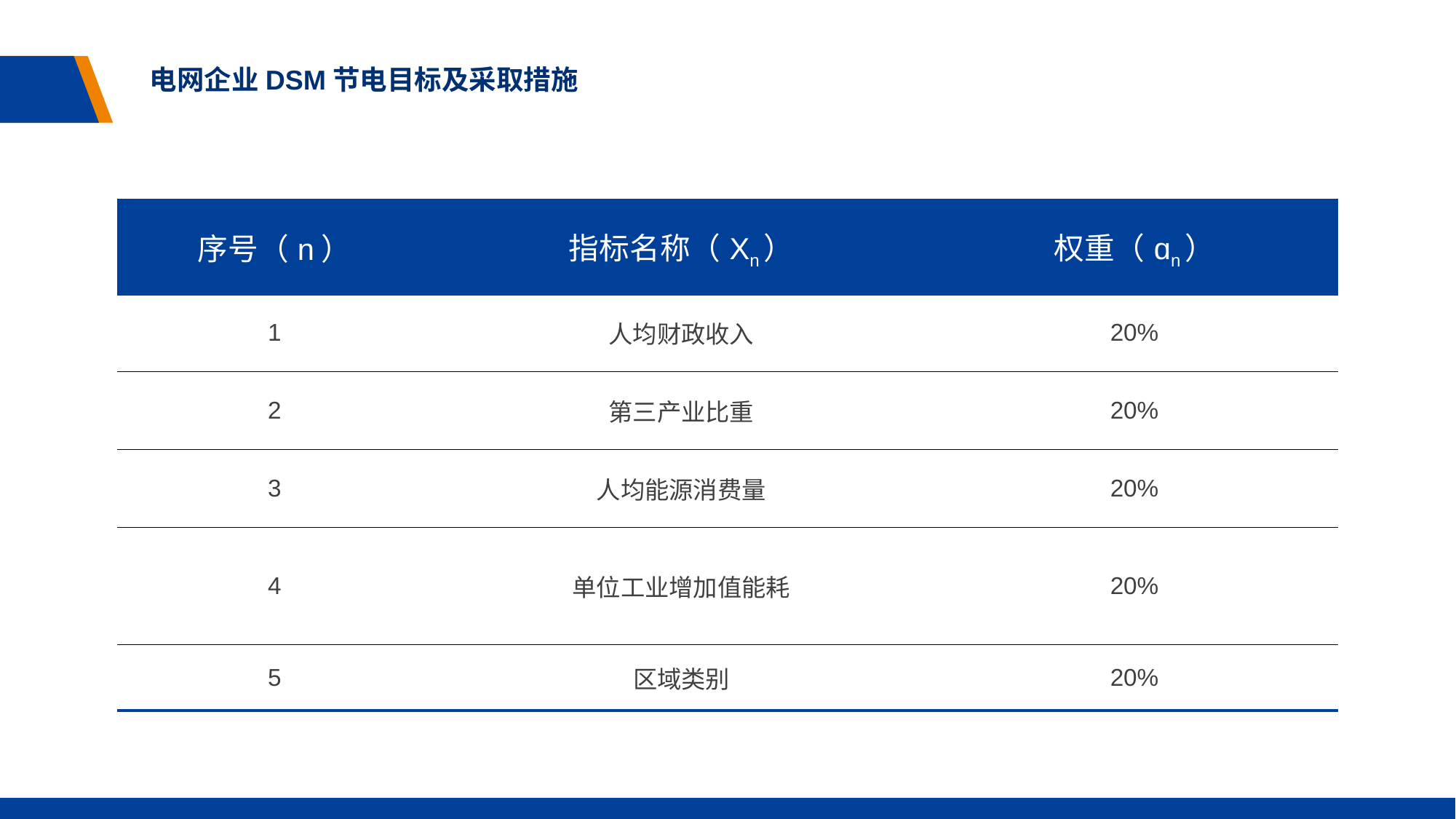

电网企业DSM节电目标及采取措施
| 序号（n） | 指标名称（Xn） | 权重（ɑn） |
| --- | --- | --- |
| 1 | 人均财政收入 | 20% |
| 2 | 第三产业比重 | 20% |
| 3 | 人均能源消费量 | 20% |
| 4 | 单位工业增加值能耗 | 20% |
| 5 | 区域类别 | 20% |